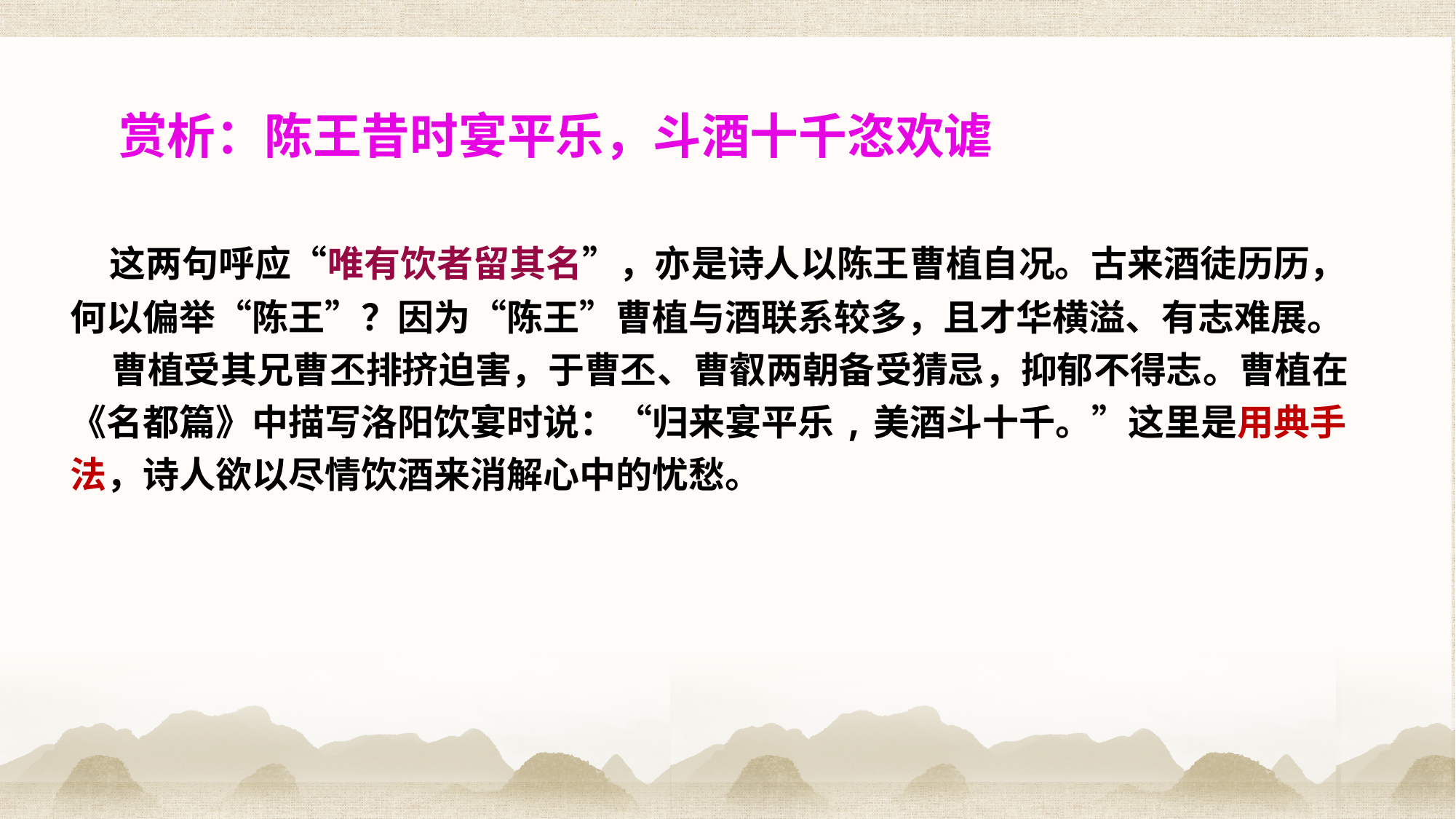

赏析：陈王昔时宴平乐，斗酒十千恣欢谑

   这两句呼应“唯有饮者留其名”，亦是诗人以陈王曹植自况。古来酒徒历历，何以偏举“陈王”？因为“陈王”曹植与酒联系较多，且才华横溢、有志难展。
    曹植受其兄曹丕排挤迫害，于曹丕、曹叡两朝备受猜忌，抑郁不得志。曹植在《名都篇》中描写洛阳饮宴时说：“归来宴平乐,美酒斗十千。”这里是用典手法，诗人欲以尽情饮酒来消解心中的忧愁。